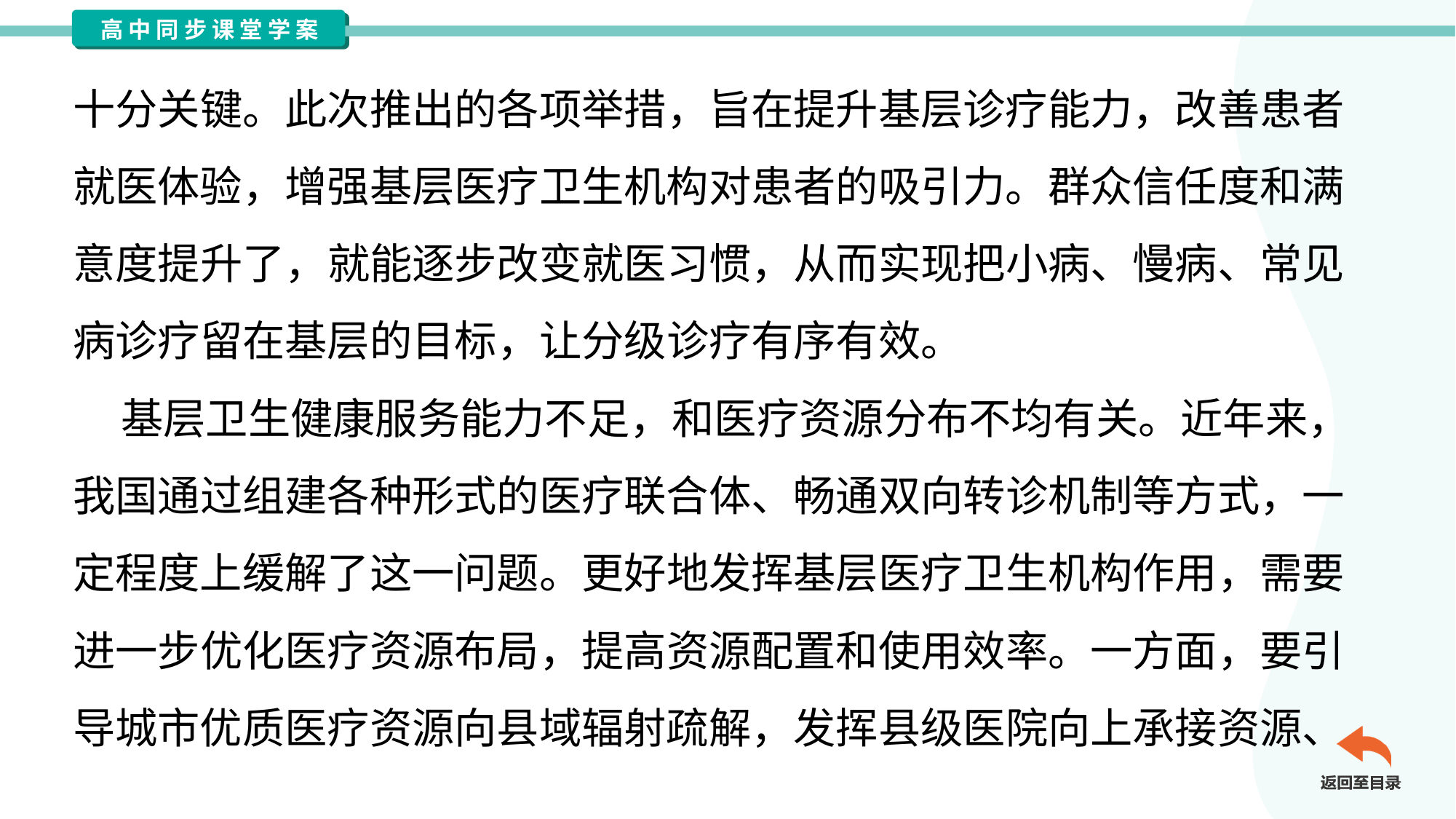

十分关键。此次推出的各项举措，旨在提升基层诊疗能力，改善患者
就医体验，增强基层医疗卫生机构对患者的吸引力。群众信任度和满
意度提升了，就能逐步改变就医习惯，从而实现把小病、慢病、常见
病诊疗留在基层的目标，让分级诊疗有序有效。
    基层卫生健康服务能力不足，和医疗资源分布不均有关。近年来，
我国通过组建各种形式的医疗联合体、畅通双向转诊机制等方式，一
定程度上缓解了这一问题。更好地发挥基层医疗卫生机构作用，需要
进一步优化医疗资源布局，提高资源配置和使用效率。一方面，要引
导城市优质医疗资源向县域辐射疏解，发挥县级医院向上承接资源、